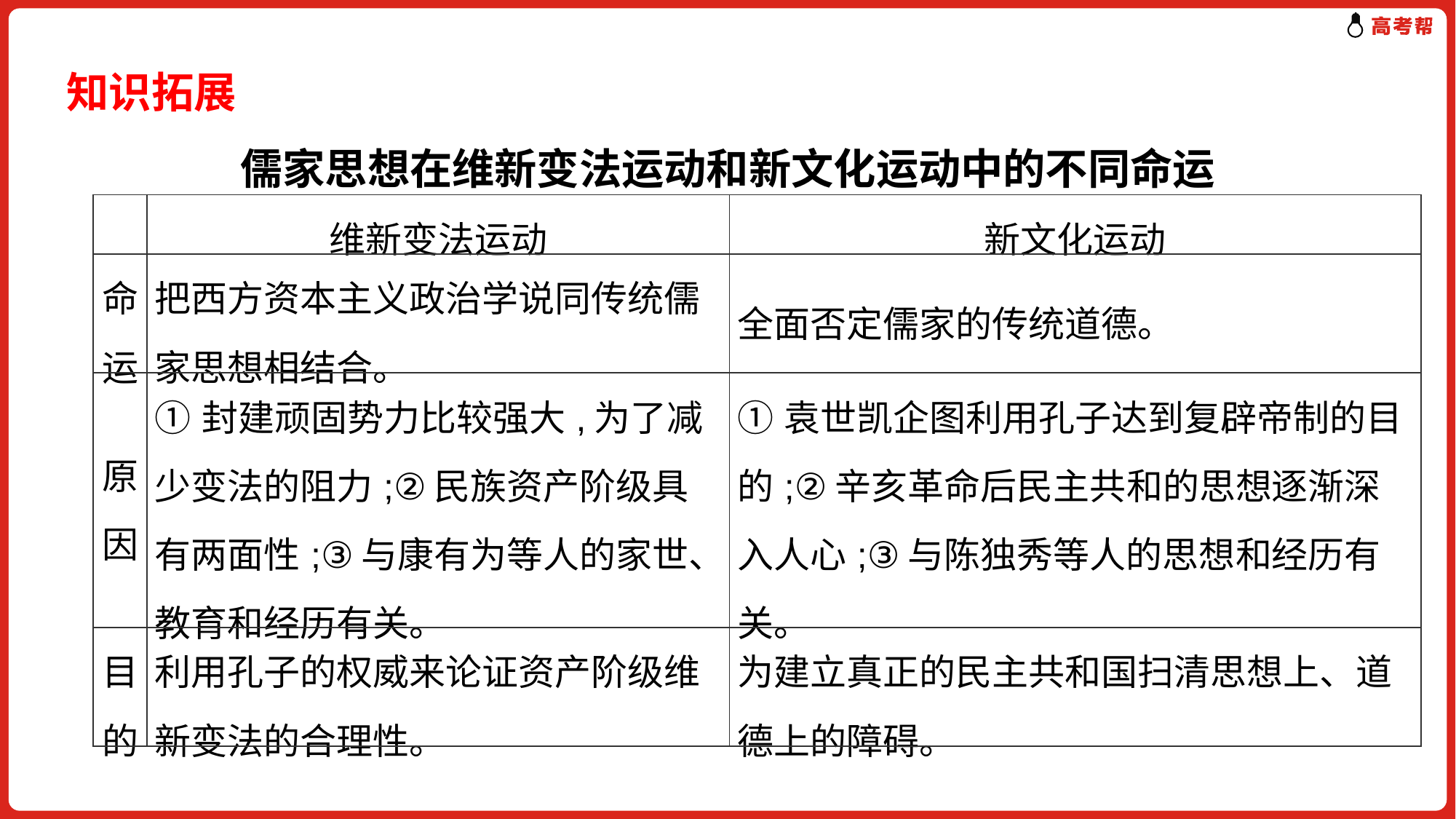

知识拓展
儒家思想在维新变法运动和新文化运动中的不同命运
|  | 维新变法运动 | 新文化运动 |
| --- | --- | --- |
| 命运 | 把西方资本主义政治学说同传统儒家思想相结合。 | 全面否定儒家的传统道德。 |
| 原因 | ①封建顽固势力比较强大,为了减少变法的阻力;②民族资产阶级具有两面性;③与康有为等人的家世、教育和经历有关。 | ①袁世凯企图利用孔子达到复辟帝制的目的;②辛亥革命后民主共和的思想逐渐深入人心;③与陈独秀等人的思想和经历有关。 |
| 目的 | 利用孔子的权威来论证资产阶级维新变法的合理性。 | 为建立真正的民主共和国扫清思想上、道德上的障碍。 |